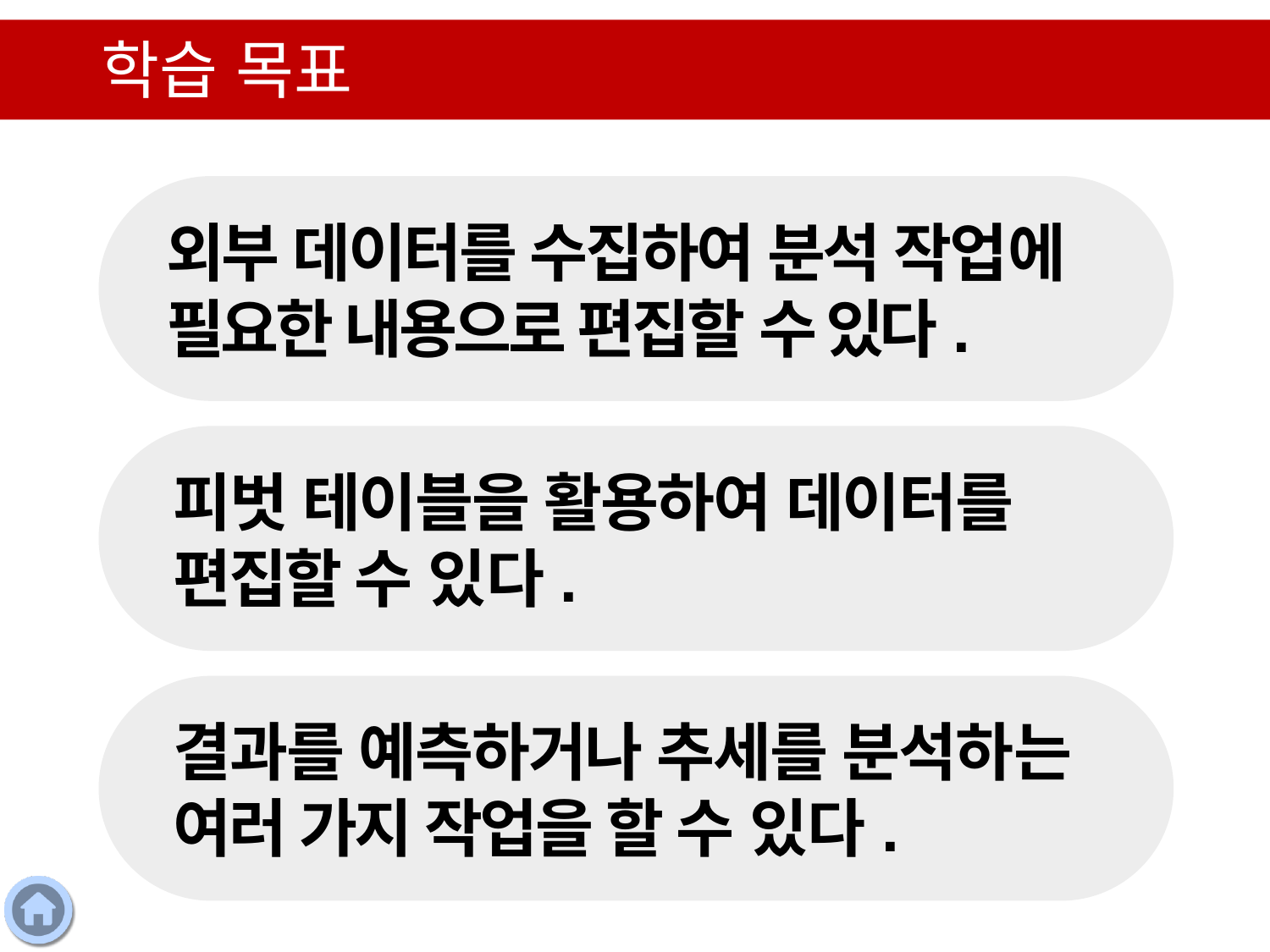

학습 목표

외부 데이터를 수집하여 분석 작업에 필요한 내용으로 편집할 수 있다.

피벗 테이블을 활용하여 데이터를 편집할 수 있다.

결과를 예측하거나 추세를 분석하는 여러 가지 작업을 할 수 있다.